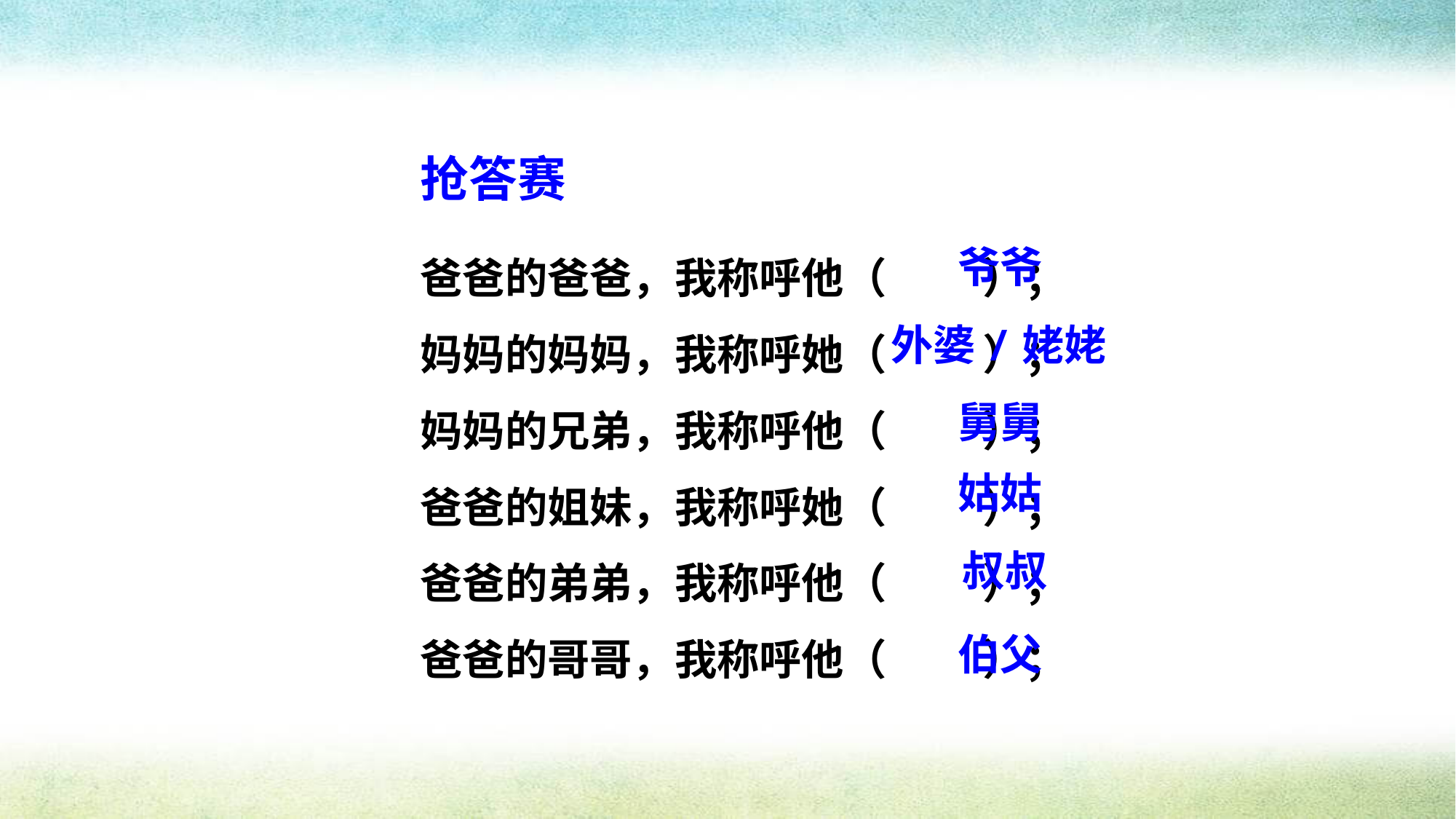

抢答赛
爸爸的爸爸，我称呼他（          ）；
妈妈的妈妈，我称呼她（          ）；
妈妈的兄弟，我称呼他（          ）；
爸爸的姐妹，我称呼她（          ）；
爸爸的弟弟，我称呼他（          ）；
爸爸的哥哥，我称呼他（          ）；
爷爷
外婆/姥姥
舅舅
姑姑
叔叔
伯父